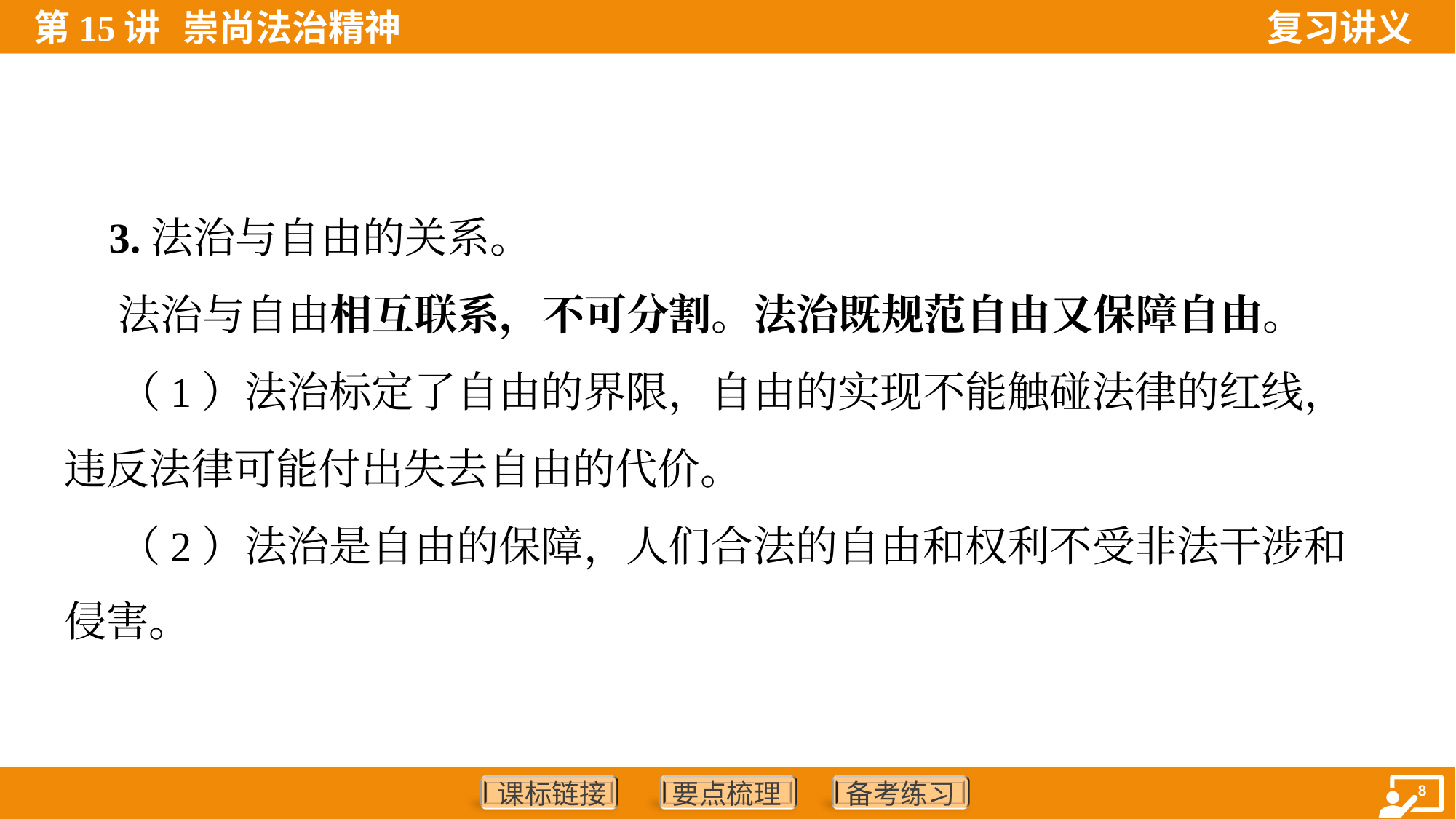

3.法治与自由的关系。
    法治与自由相互联系，不可分割。法治既规范自由又保障自由。
    （1）法治标定了自由的界限，自由的实现不能触碰法律的红线，
违反法律可能付出失去自由的代价。
    （2）法治是自由的保障，人们合法的自由和权利不受非法干涉和
侵害。